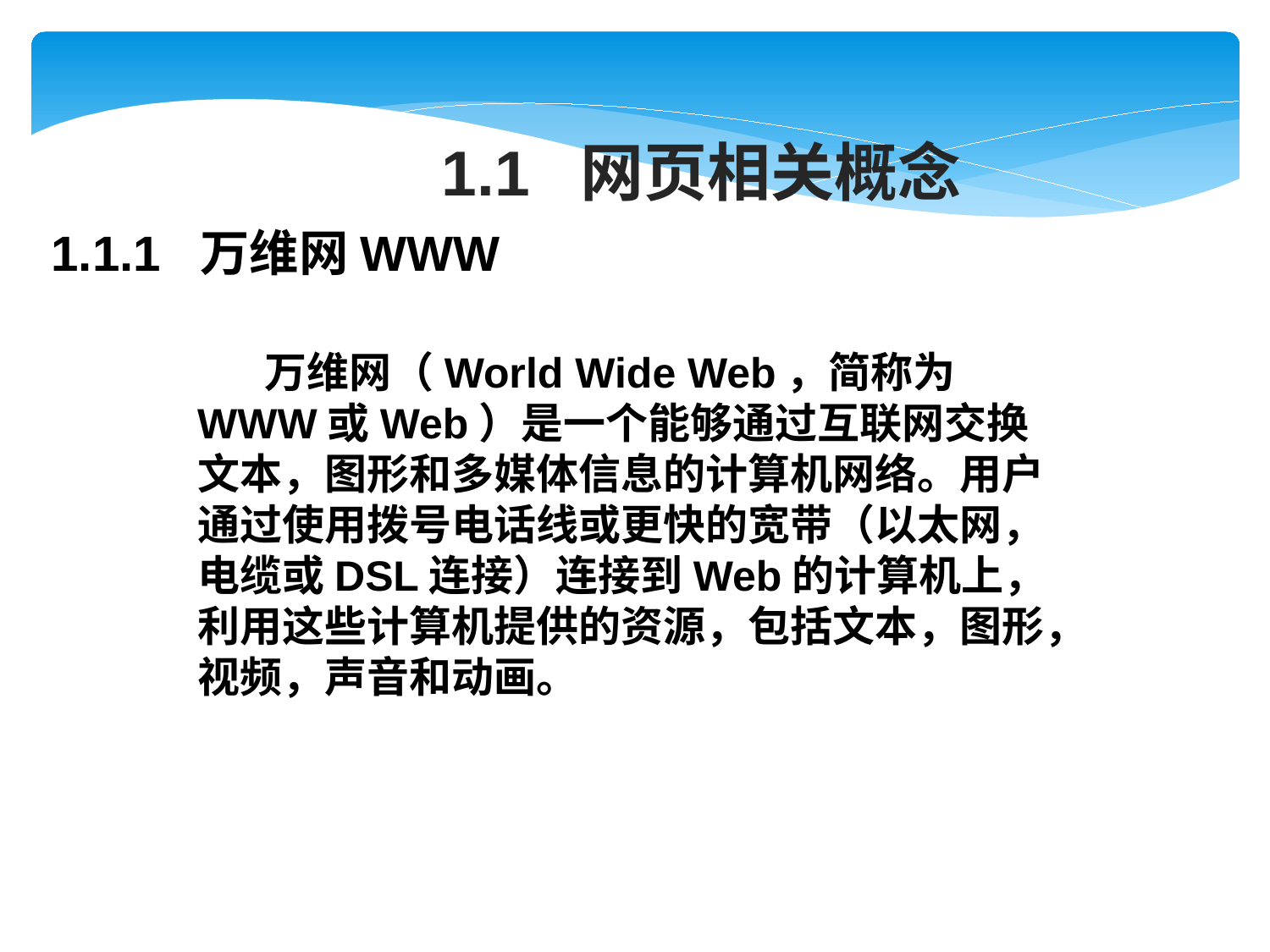

1.1  网页相关概念
1.1.1  万维网WWW
      万维网（World Wide Web，简称为WWW或Web）是一个能够通过互联网交换文本，图形和多媒体信息的计算机网络。用户通过使用拨号电话线或更快的宽带（以太网，电缆或DSL连接）连接到Web的计算机上，利用这些计算机提供的资源，包括文本，图形，视频，声音和动画。